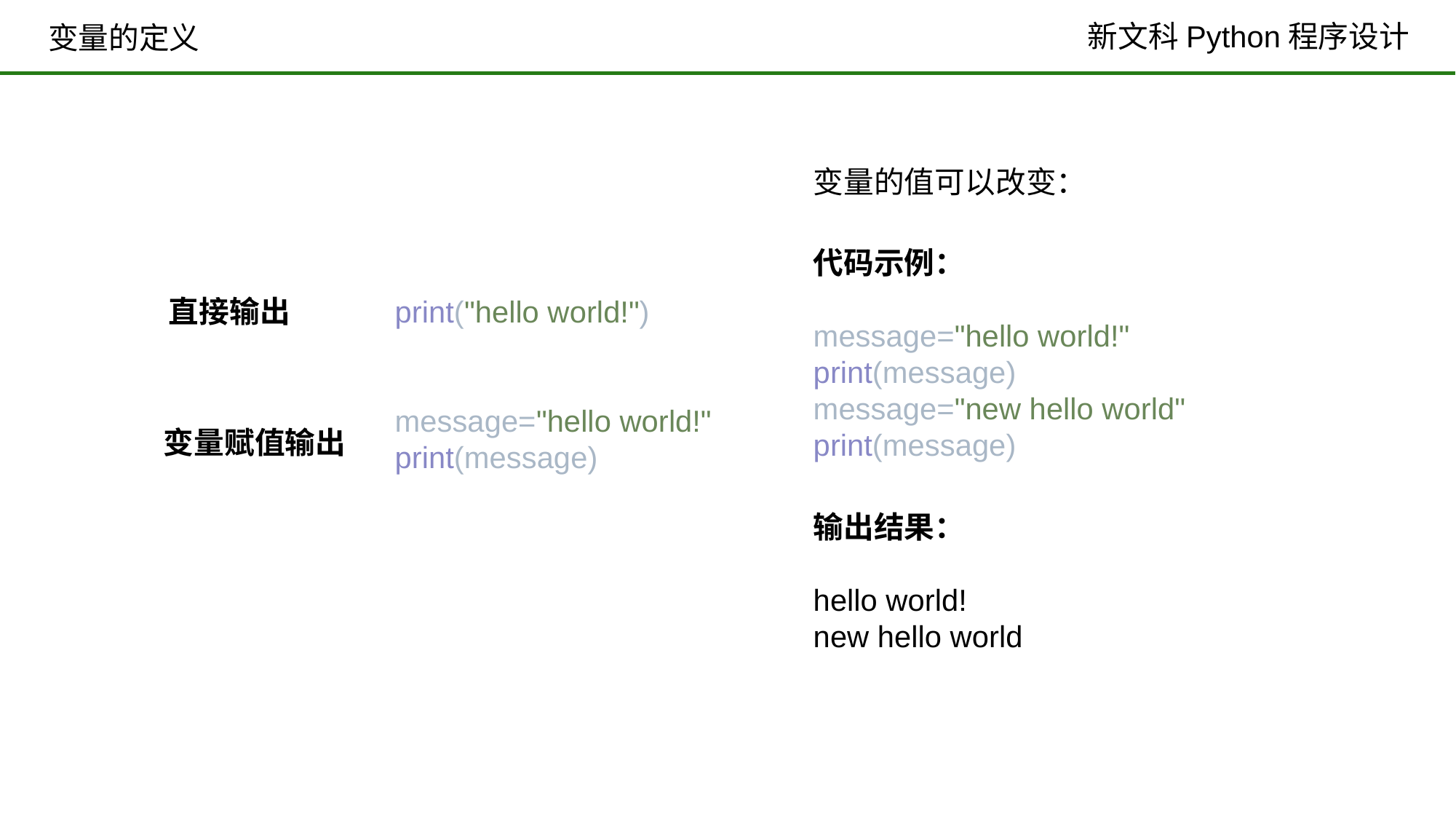

变量的定义
变量的值可以改变：
代码示例：

message="hello world!"
print(message)
message="new hello world"
print(message)
输出结果：

hello world!
new hello world
直接输出
print("hello world!")

message="hello world!"
print(message)
变量赋值输出